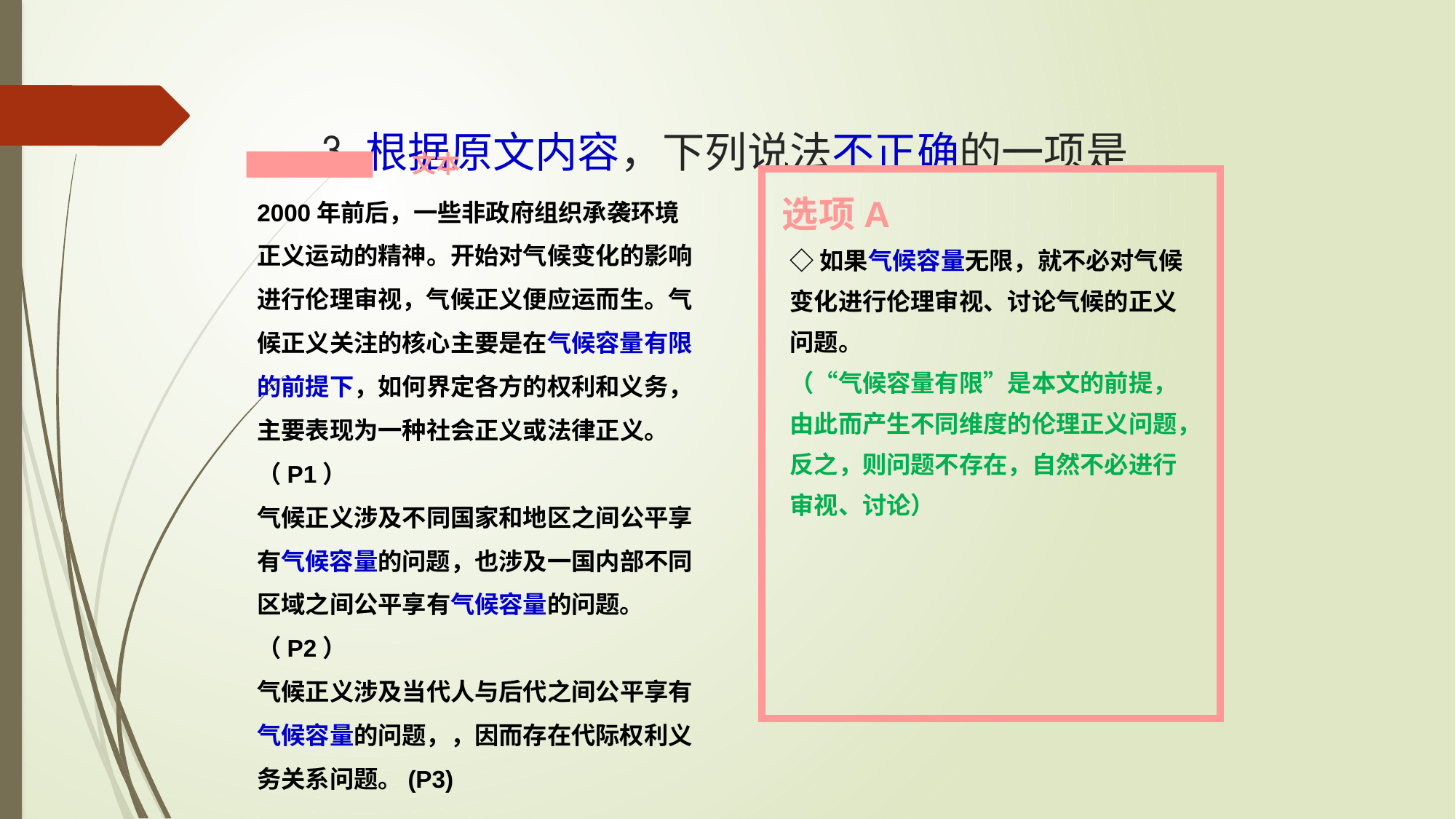

# 3.根据原文内容，下列说法不正确的一项是
文本

2000年前后，一些非政府组织承袭环境正义运动的精神。开始对气候变化的影响进行伦理审视，气候正义便应运而生。气候正义关注的核心主要是在气候容量有限的前提下，如何界定各方的权利和义务，主要表现为一种社会正义或法律正义。（P1）
气候正义涉及不同国家和地区之间公平享有气候容量的问题，也涉及一国内部不同区域之间公平享有气候容量的问题。（P2）
气候正义涉及当代人与后代之间公平享有气候容量的问题，，因而存在代际权利义务关系问题。(P3)
选项A
◇如果气候容量无限，就不必对气候变化进行伦理审视、讨论气候的正义问题。
（“气候容量有限”是本文的前提，由此而产生不同维度的伦理正义问题，反之，则问题不存在，自然不必进行审视、讨论）